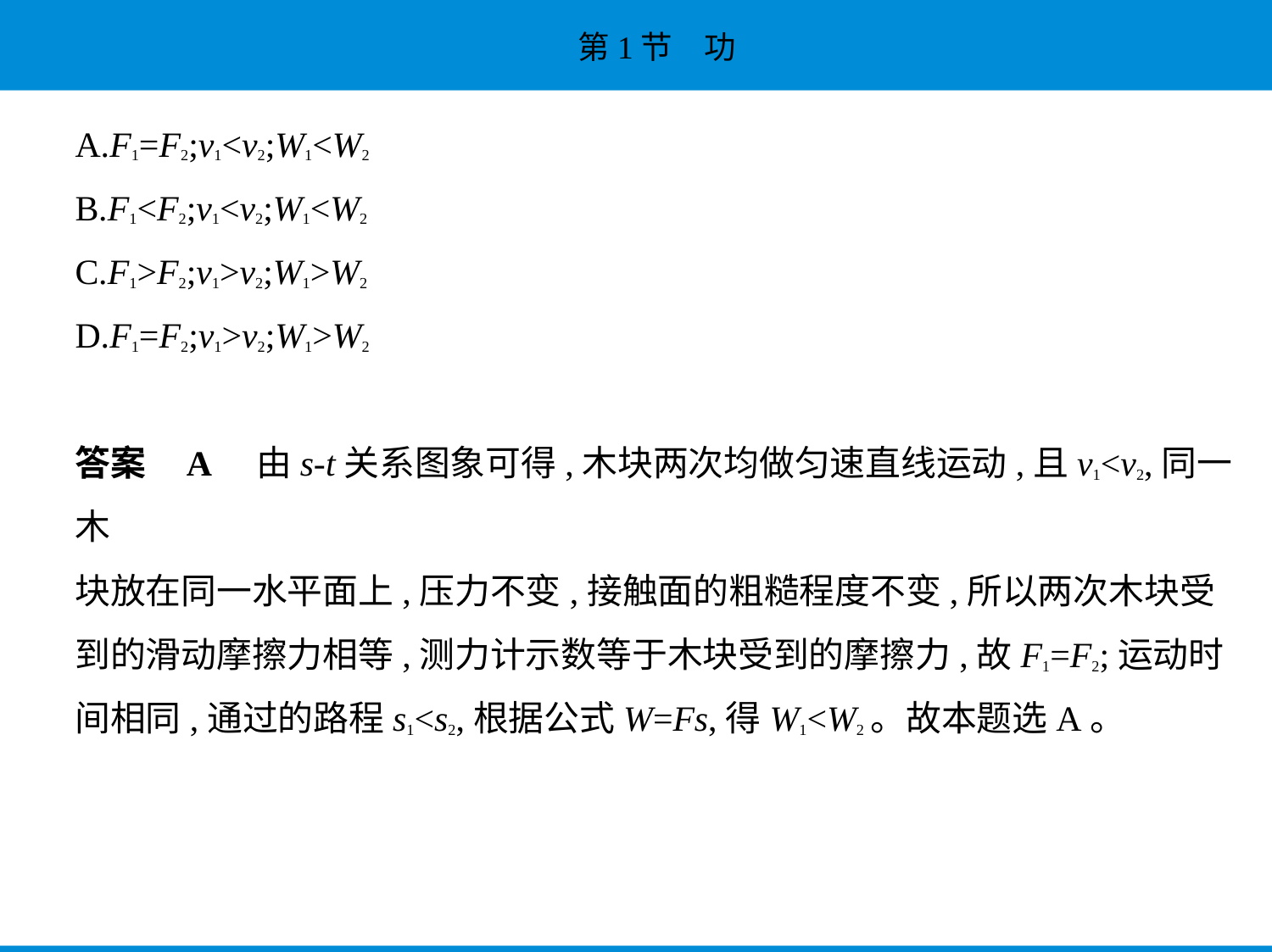

A.F1=F2;v1<v2;W1<W2
B.F1<F2;v1<v2;W1<W2
C.F1>F2;v1>v2;W1>W2
D.F1=F2;v1>v2;W1>W2

答案    A　由s-t关系图象可得,木块两次均做匀速直线运动,且v1<v2,同一木
块放在同一水平面上,压力不变,接触面的粗糙程度不变,所以两次木块受
到的滑动摩擦力相等,测力计示数等于木块受到的摩擦力,故F1=F2;运动时
间相同,通过的路程s1<s2,根据公式W=Fs,得W1<W2。故本题选A。